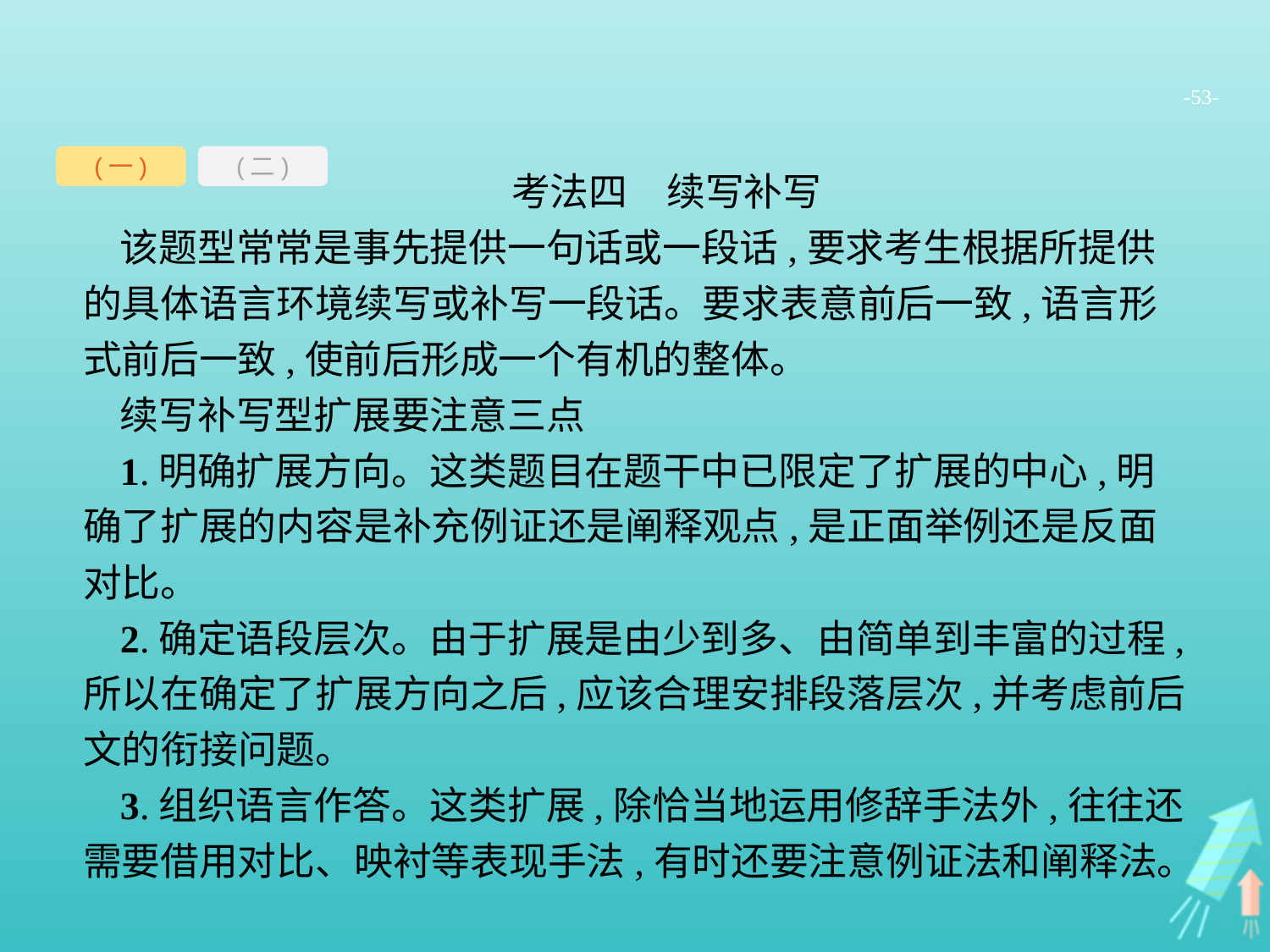

-53-
(一)
(二)
考法四　续写补写
该题型常常是事先提供一句话或一段话,要求考生根据所提供的具体语言环境续写或补写一段话。要求表意前后一致,语言形式前后一致,使前后形成一个有机的整体。
续写补写型扩展要注意三点
1.明确扩展方向。这类题目在题干中已限定了扩展的中心,明确了扩展的内容是补充例证还是阐释观点,是正面举例还是反面对比。
2.确定语段层次。由于扩展是由少到多、由简单到丰富的过程,所以在确定了扩展方向之后,应该合理安排段落层次,并考虑前后文的衔接问题。
3.组织语言作答。这类扩展,除恰当地运用修辞手法外,往往还需要借用对比、映衬等表现手法,有时还要注意例证法和阐释法。